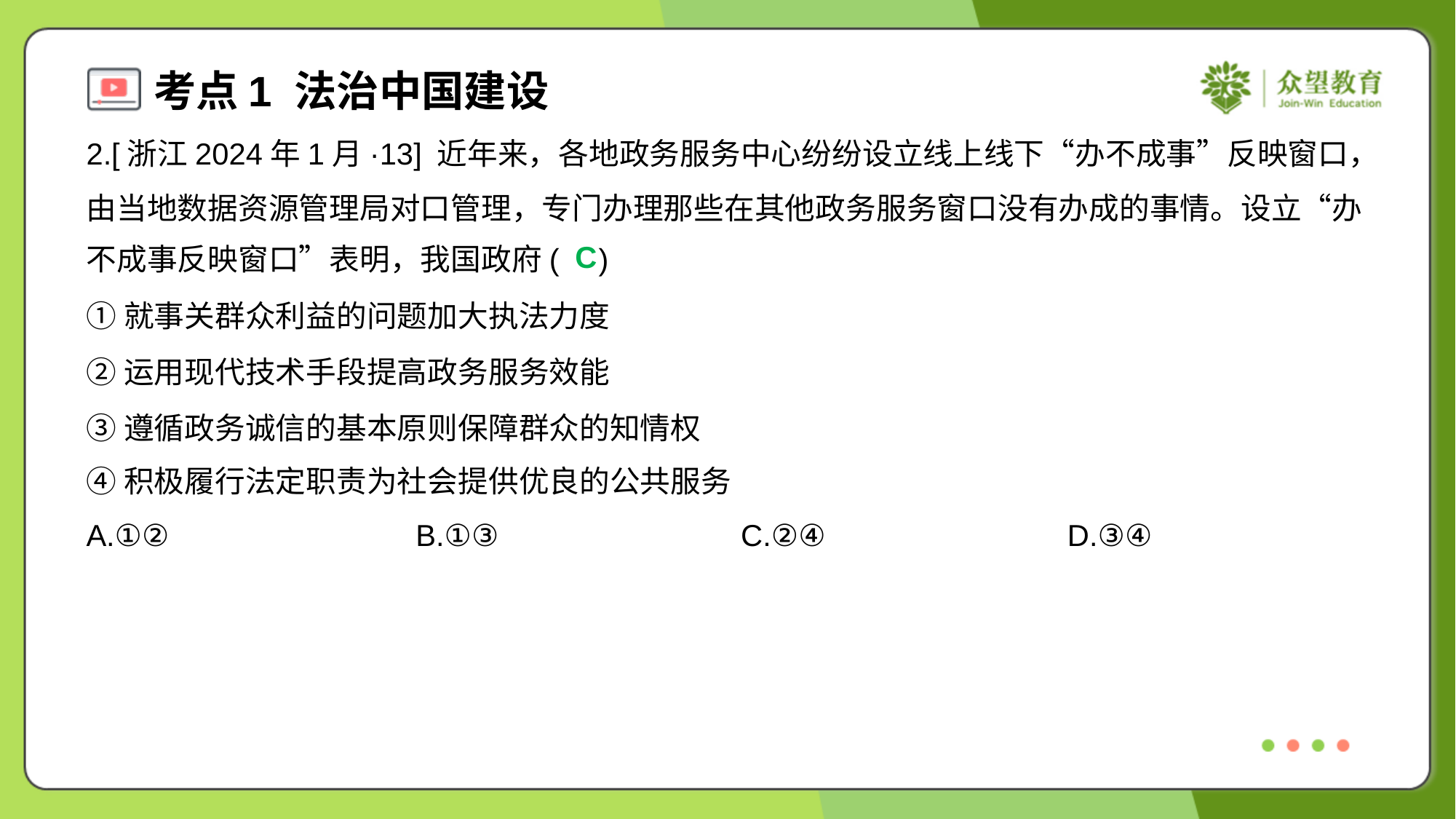

2.[浙江2024年1月·13] 近年来，各地政务服务中心纷纷设立线上线下“办不成事”反映窗口，
由当地数据资源管理局对口管理，专门办理那些在其他政务服务窗口没有办成的事情。设立“办
不成事反映窗口”表明，我国政府(     )
C
①就事关群众利益的问题加大执法力度
②运用现代技术手段提高政务服务效能
③遵循政务诚信的基本原则保障群众的知情权
④积极履行法定职责为社会提供优良的公共服务
A.①②	B.①③	C.②④	D.③④